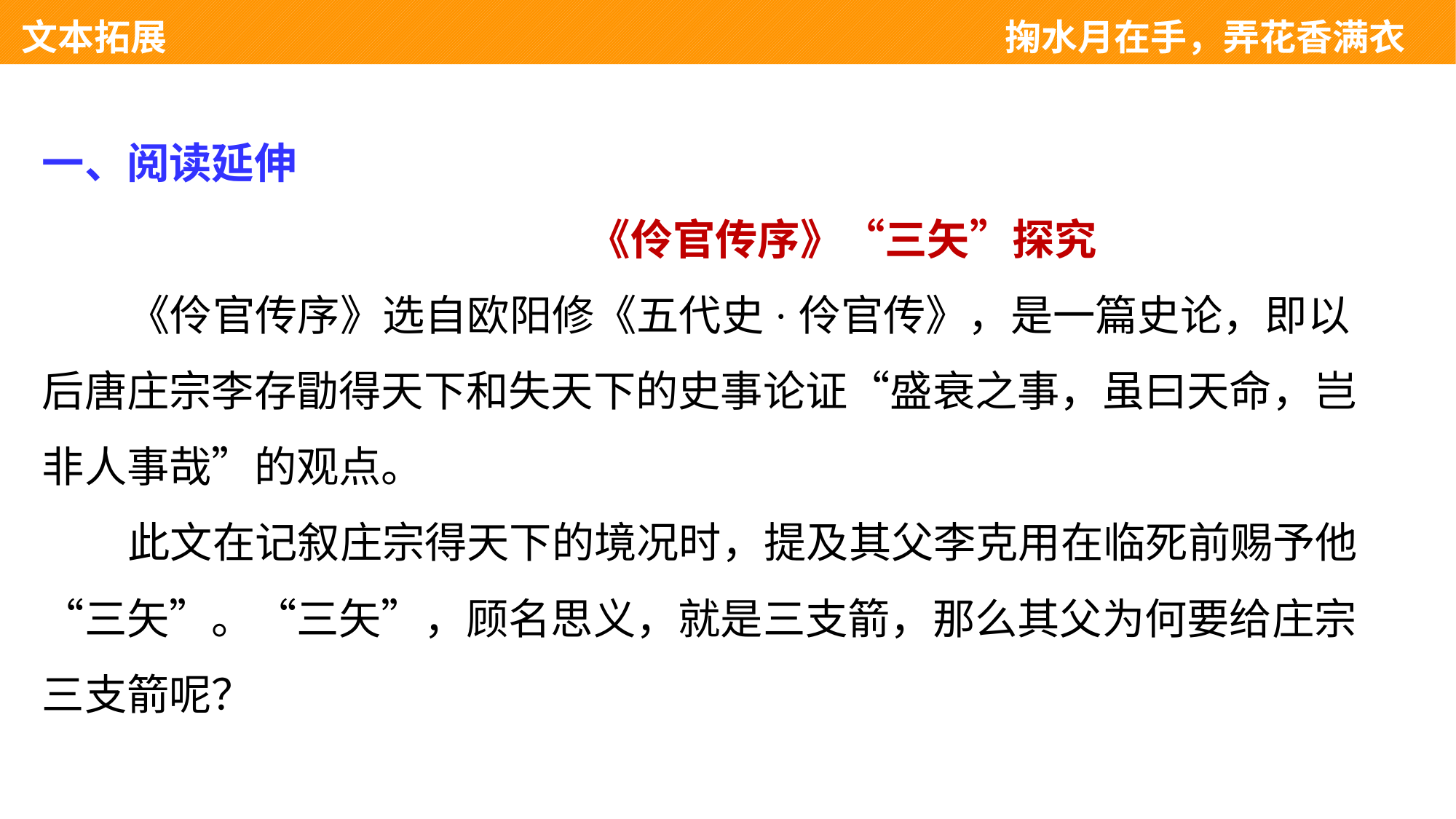

文本拓展　　　　　　　　　　　　　　　　　　　　　         掬水月在手，弄花香满衣
一、阅读延伸
				《伶官传序》“三矢”探究
        《伶官传序》选自欧阳修《五代史·伶官传》，是一篇史论，即以后唐庄宗李存勖得天下和失天下的史事论证“盛衰之事，虽曰天命，岂非人事哉”的观点。
        此文在记叙庄宗得天下的境况时，提及其父李克用在临死前赐予他“三矢”。“三矢”，顾名思义，就是三支箭，那么其父为何要给庄宗三支箭呢？